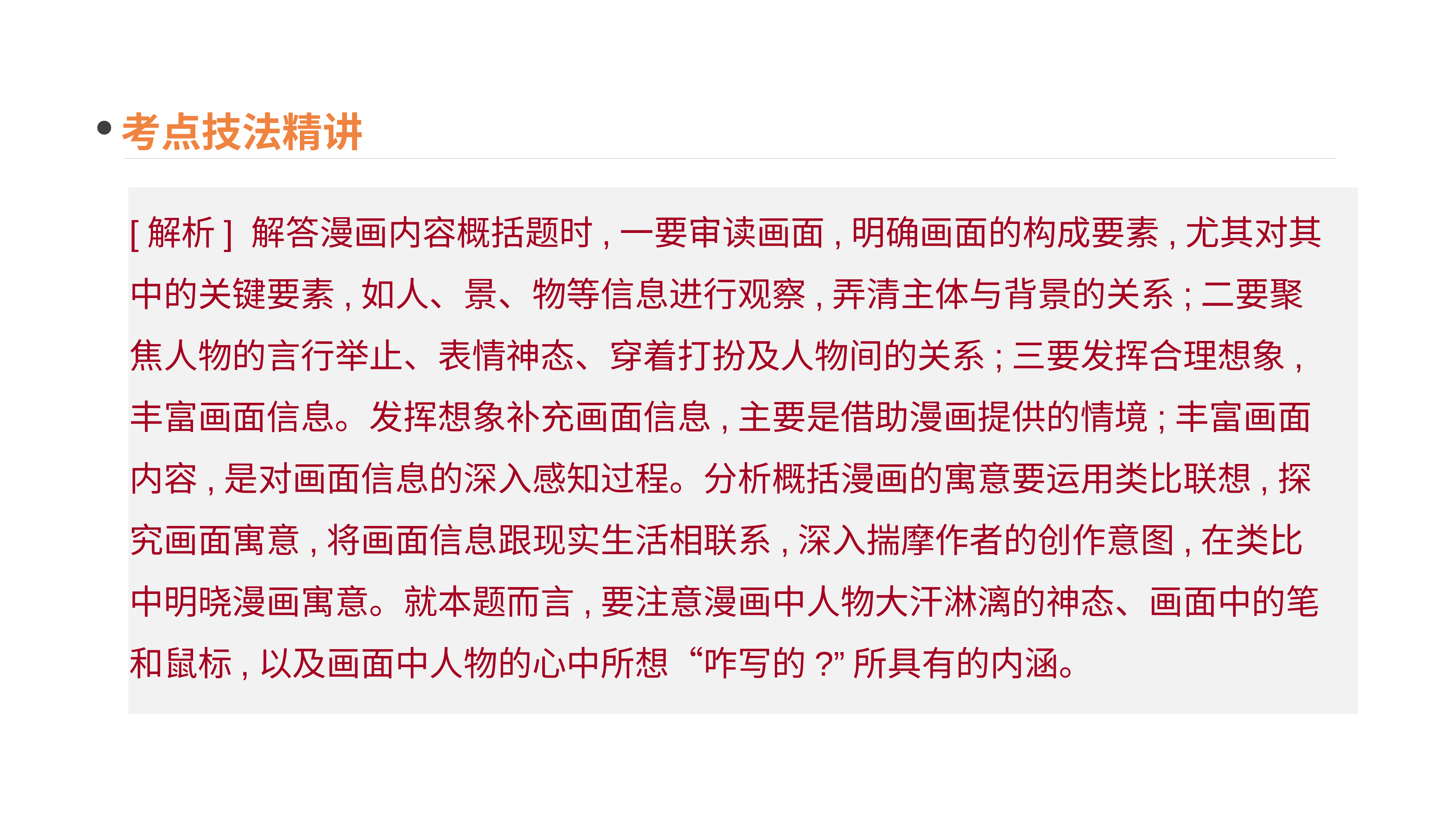

考点技法精讲

[解析] 解答漫画内容概括题时,一要审读画面,明确画面的构成要素,尤其对其中的关键要素,如人、景、物等信息进行观察,弄清主体与背景的关系;二要聚焦人物的言行举止、表情神态、穿着打扮及人物间的关系;三要发挥合理想象,丰富画面信息。发挥想象补充画面信息,主要是借助漫画提供的情境;丰富画面内容,是对画面信息的深入感知过程。分析概括漫画的寓意要运用类比联想,探究画面寓意,将画面信息跟现实生活相联系,深入揣摩作者的创作意图,在类比中明晓漫画寓意。就本题而言,要注意漫画中人物大汗淋漓的神态、画面中的笔和鼠标,以及画面中人物的心中所想“咋写的?”所具有的内涵。